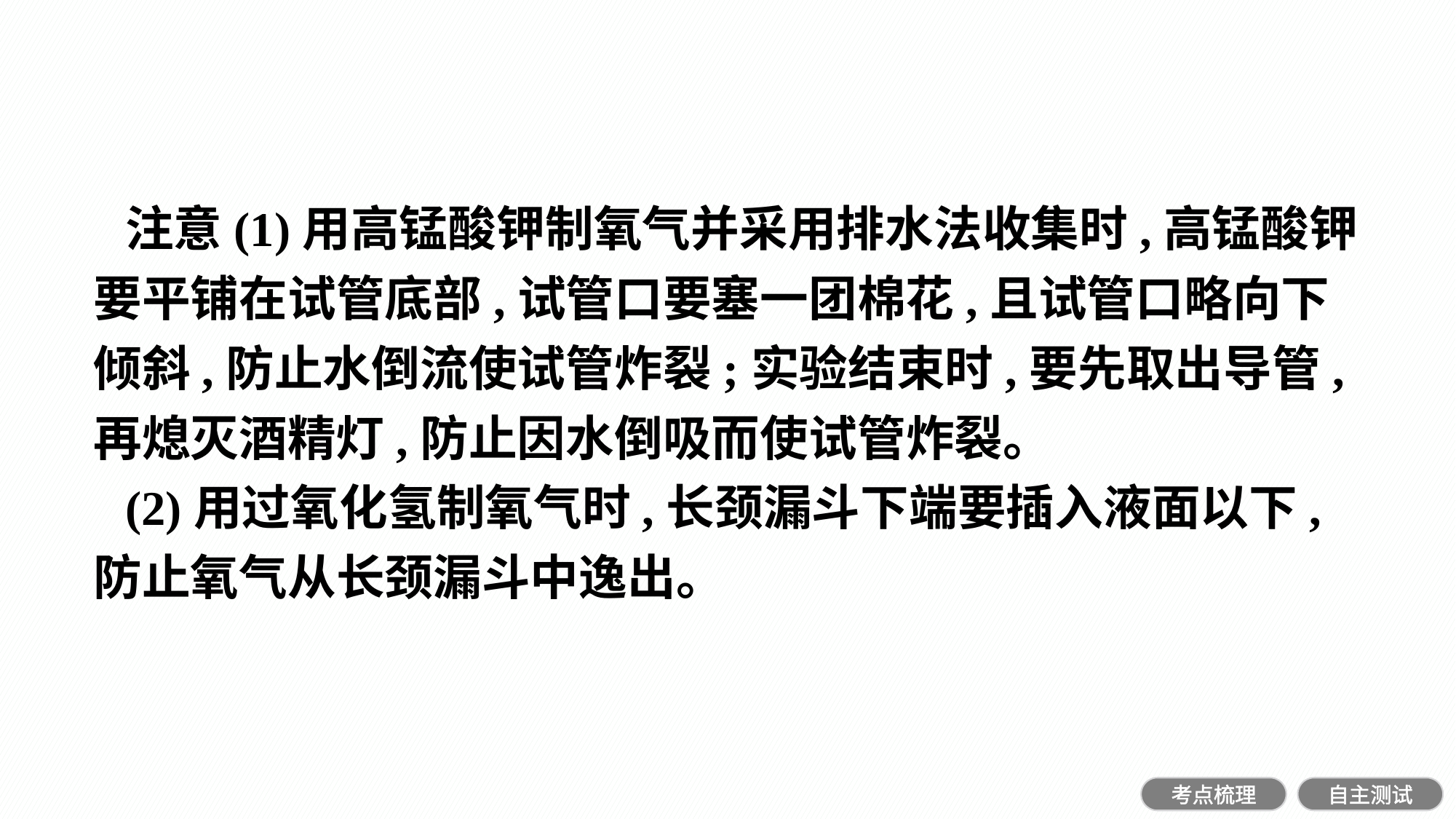

注意(1)用高锰酸钾制氧气并采用排水法收集时,高锰酸钾要平铺在试管底部,试管口要塞一团棉花,且试管口略向下倾斜,防止水倒流使试管炸裂;实验结束时,要先取出导管,再熄灭酒精灯,防止因水倒吸而使试管炸裂。
(2)用过氧化氢制氧气时,长颈漏斗下端要插入液面以下,防止氧气从长颈漏斗中逸出。